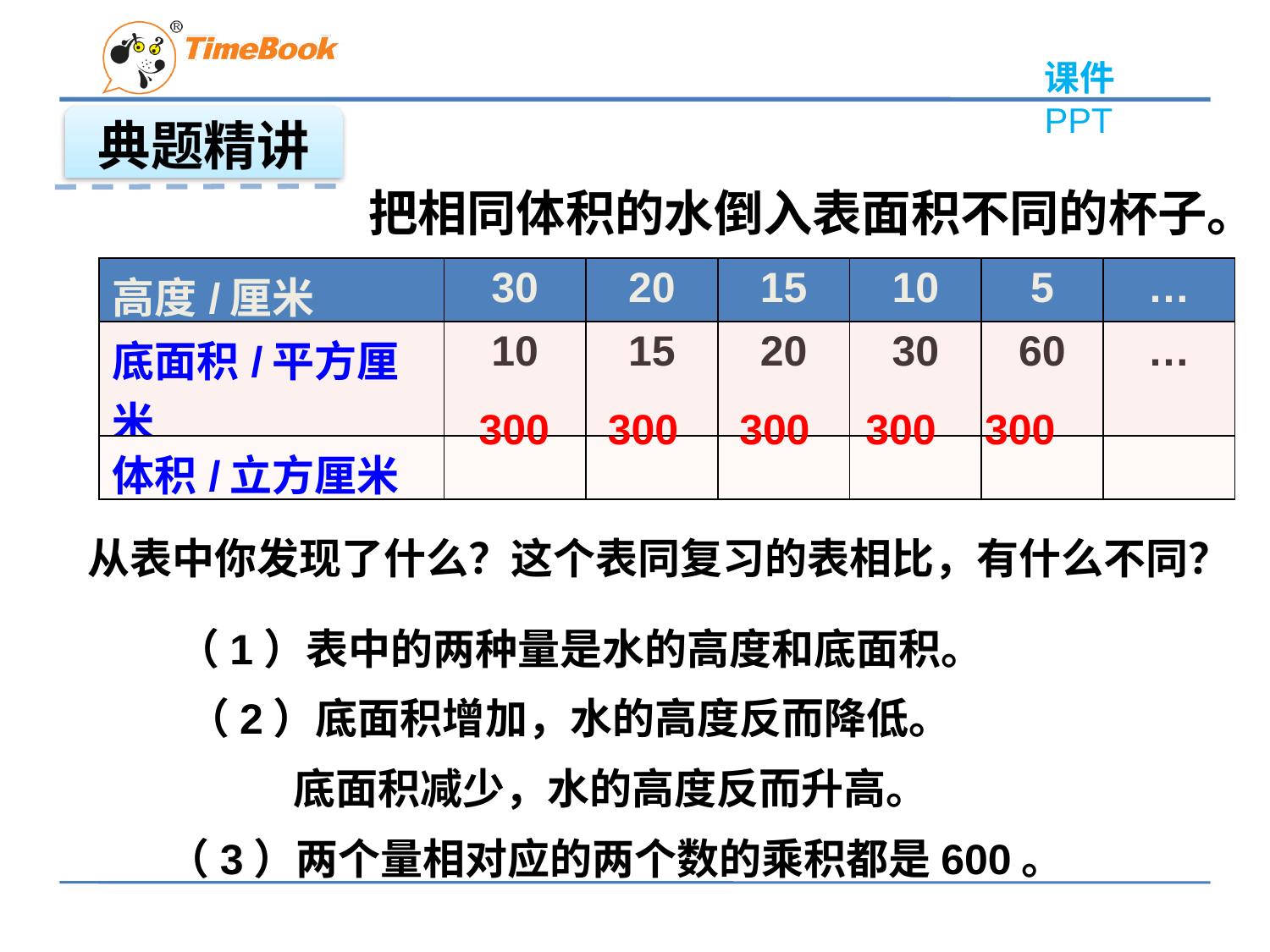

典题精讲
把相同体积的水倒入表面积不同的杯子。
| 高度/厘米 | 30 | 20 | 15 | 10 | 5 | … |
| --- | --- | --- | --- | --- | --- | --- |
| 底面积/平方厘米 | 10 | 15 | 20 | 30 | 60 | … |
| 体积/立方厘米 |  |  |  |  |  |  |
300
300
300
300
300
从表中你发现了什么？这个表同复习的表相比，有什么不同？

（1）表中的两种量是水的高度和底面积。
 （2）底面积增加，水的高度反而降低。
         底面积减少，水的高度反而升高。
（3）两个量相对应的两个数的乘积都是600。